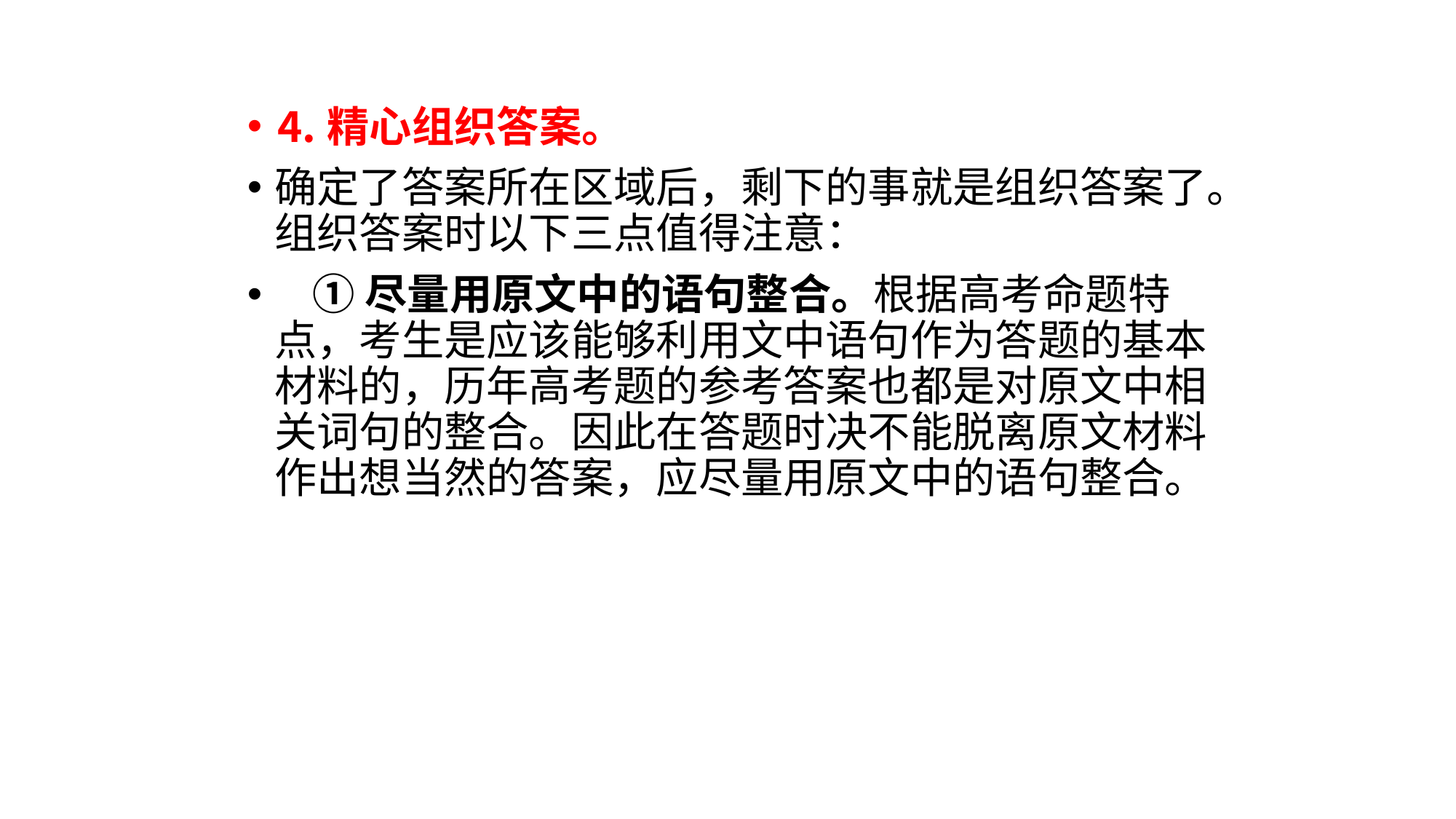

⒋精心组织答案。
确定了答案所在区域后，剩下的事就是组织答案了。组织答案时以下三点值得注意：
    ①尽量用原文中的语句整合。根据高考命题特点，考生是应该能够利用文中语句作为答题的基本材料的，历年高考题的参考答案也都是对原文中相关词句的整合。因此在答题时决不能脱离原文材料作出想当然的答案，应尽量用原文中的语句整合。